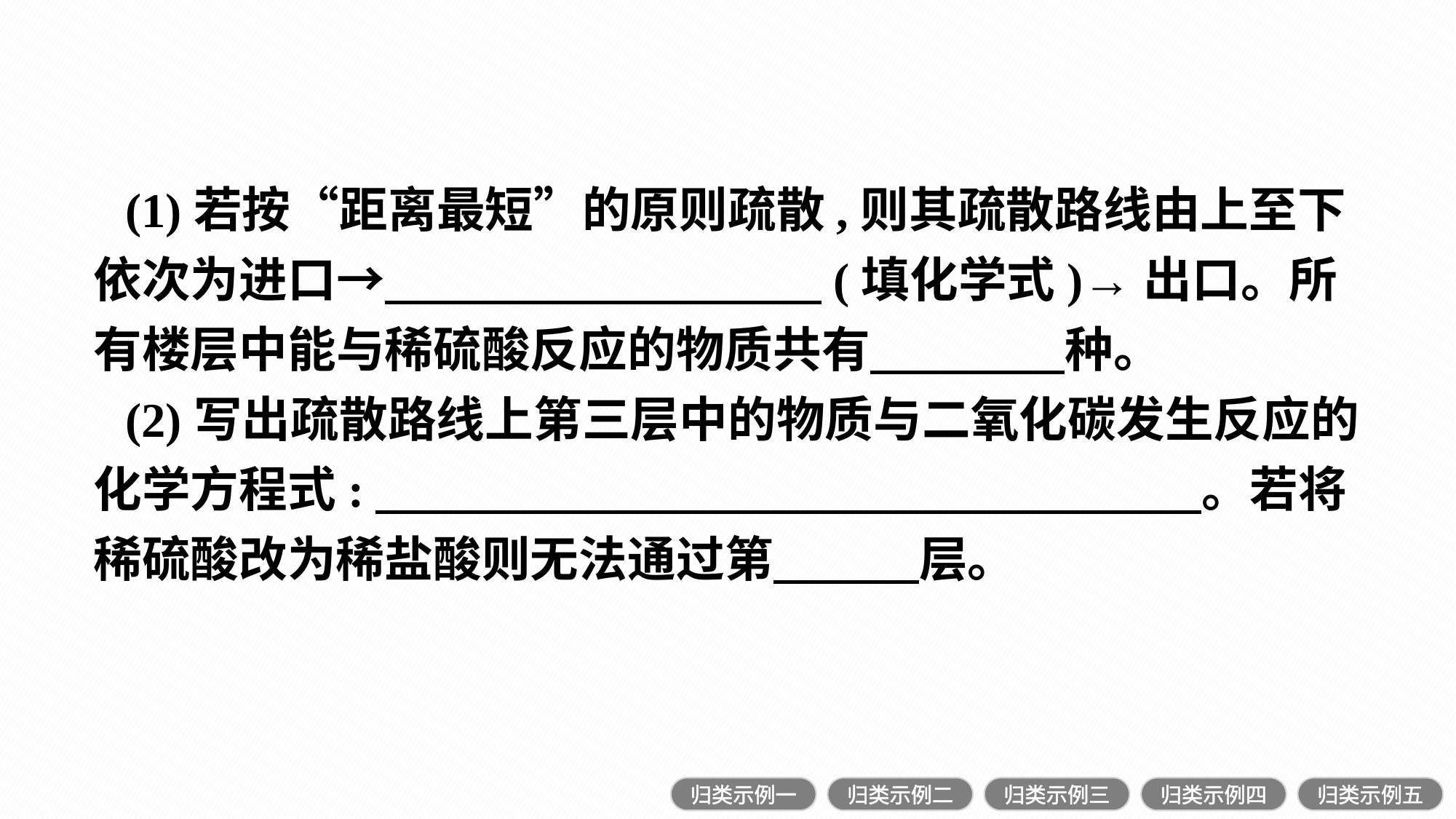

(1)若按“距离最短”的原则疏散,则其疏散路线由上至下依次为进口→　　　　　　　　　(填化学式)→出口。所有楼层中能与稀硫酸反应的物质共有　　　　种。
(2)写出疏散路线上第三层中的物质与二氧化碳发生反应的化学方程式:　　　　　　　　　　　　　　　　　。若将稀硫酸改为稀盐酸则无法通过第　　　层。